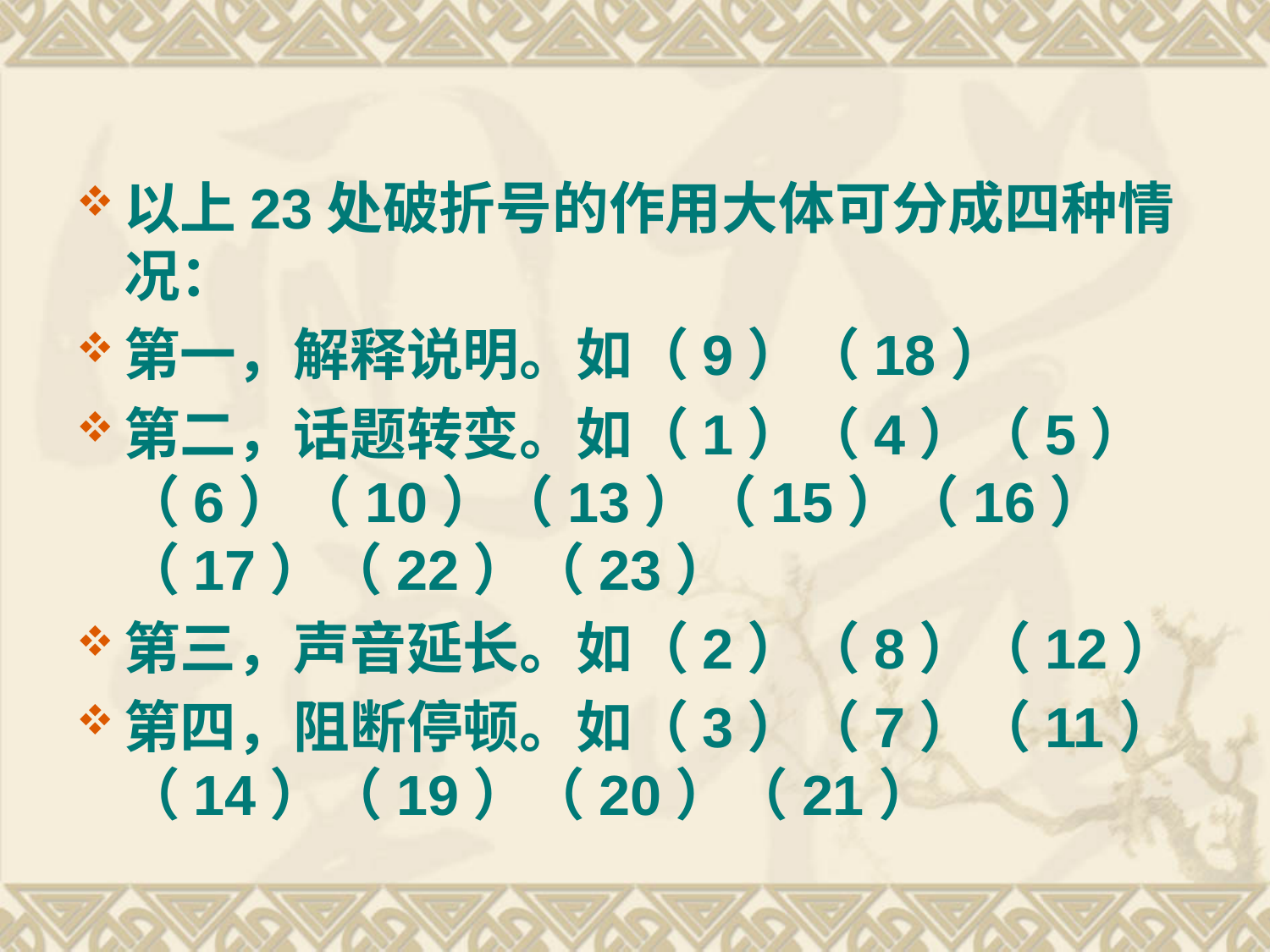

以上23处破折号的作用大体可分成四种情况：
第一，解释说明。如（9）（18）
第二，话题转变。如（1）（4）（5）（6）（10）（13）（15）（16）（17）（22）（23）
第三，声音延长。如（2）（8）（12）
第四，阻断停顿。如（3）（7）（11）（14）（19）（20）（21）